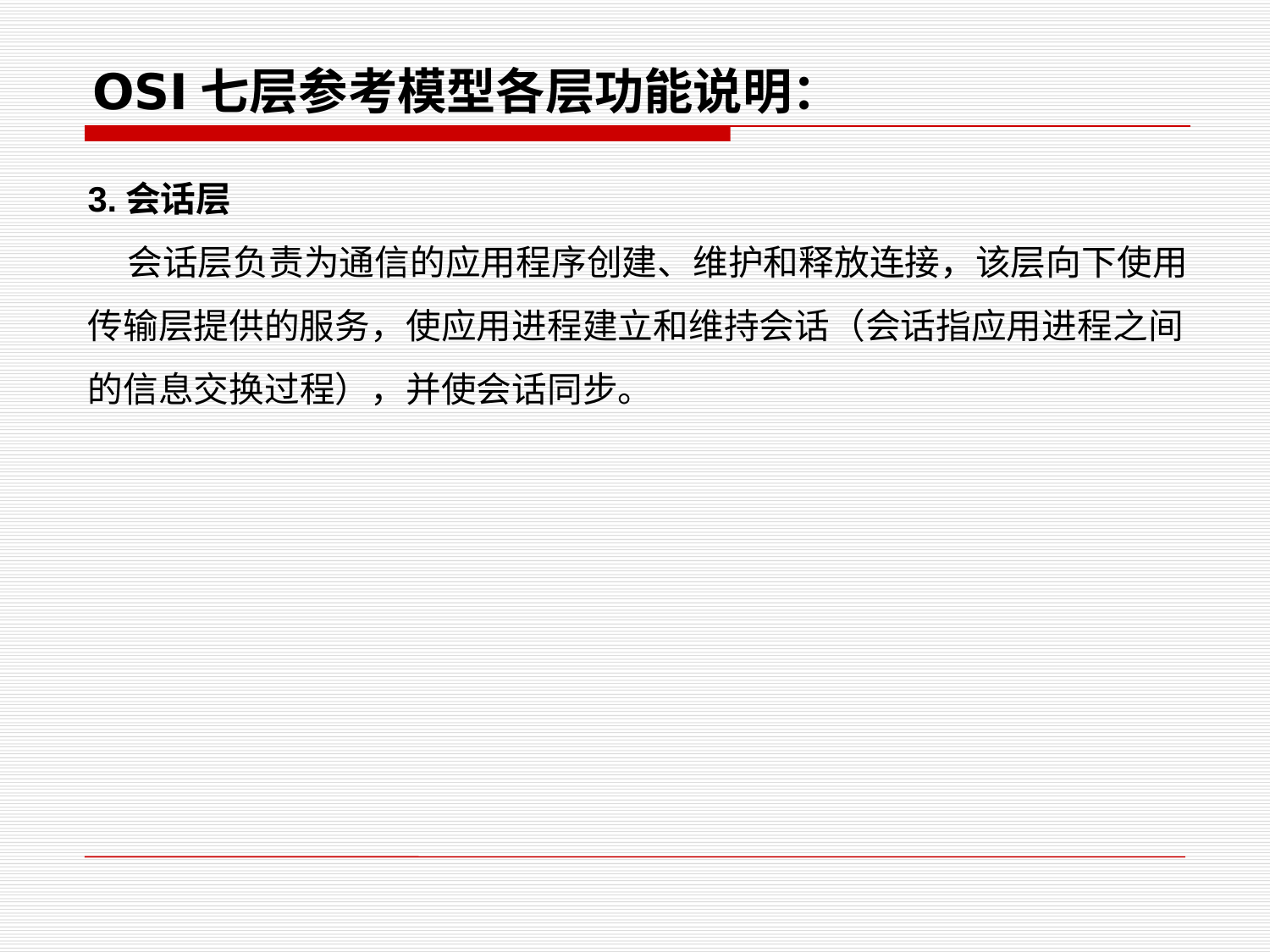

OSI七层参考模型各层功能说明：
3.会话层
    会话层负责为通信的应用程序创建、维护和释放连接，该层向下使用传输层提供的服务，使应用进程建立和维持会话（会话指应用进程之间的信息交换过程），并使会话同步。
25